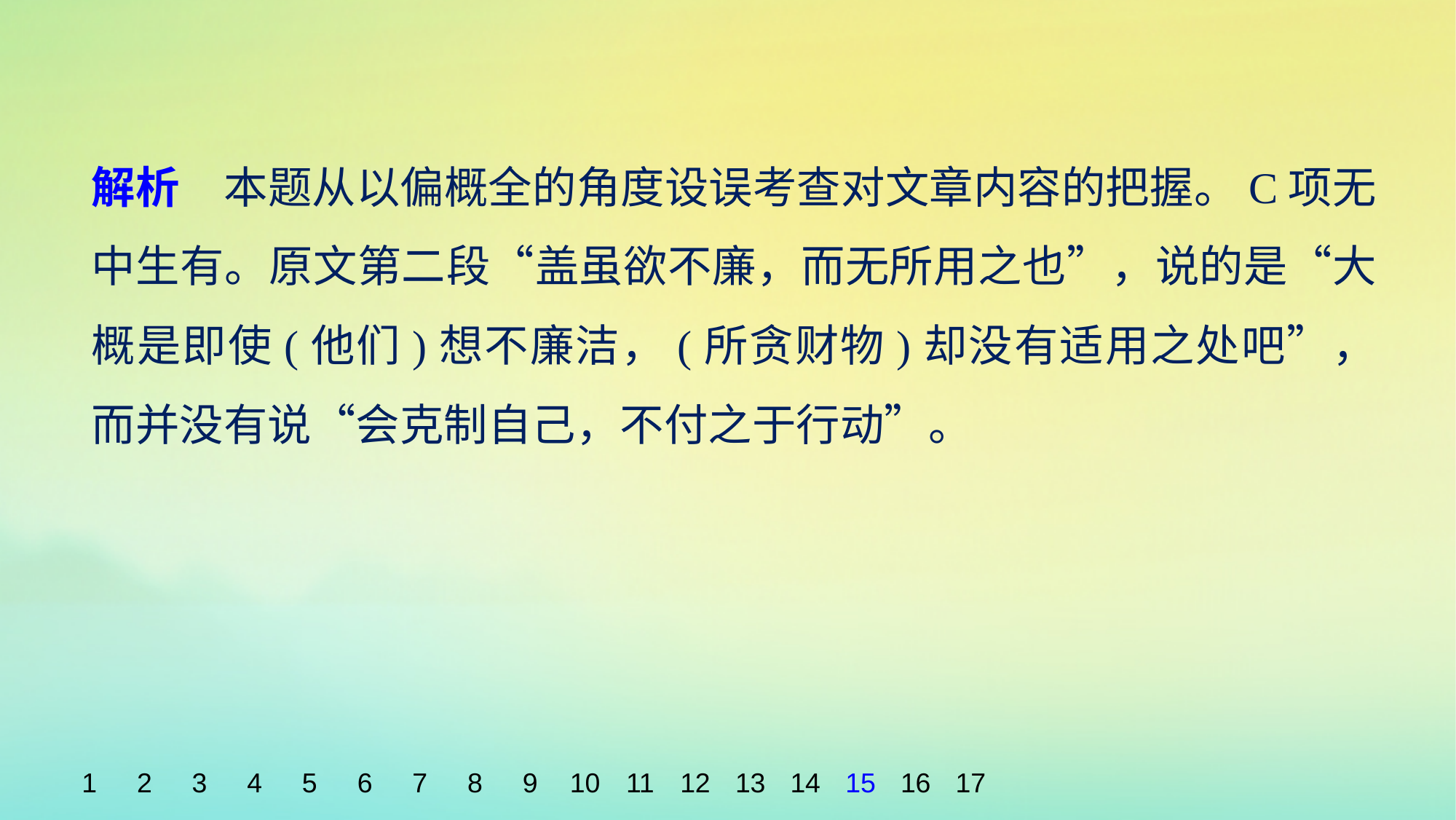

解析　本题从以偏概全的角度设误考查对文章内容的把握。C项无中生有。原文第二段“盖虽欲不廉，而无所用之也”，说的是“大概是即使(他们)想不廉洁，(所贪财物)却没有适用之处吧”，而并没有说“会克制自己，不付之于行动”。
1
2
3
4
5
6
7
8
9
10
11
12
13
14
15
16
17